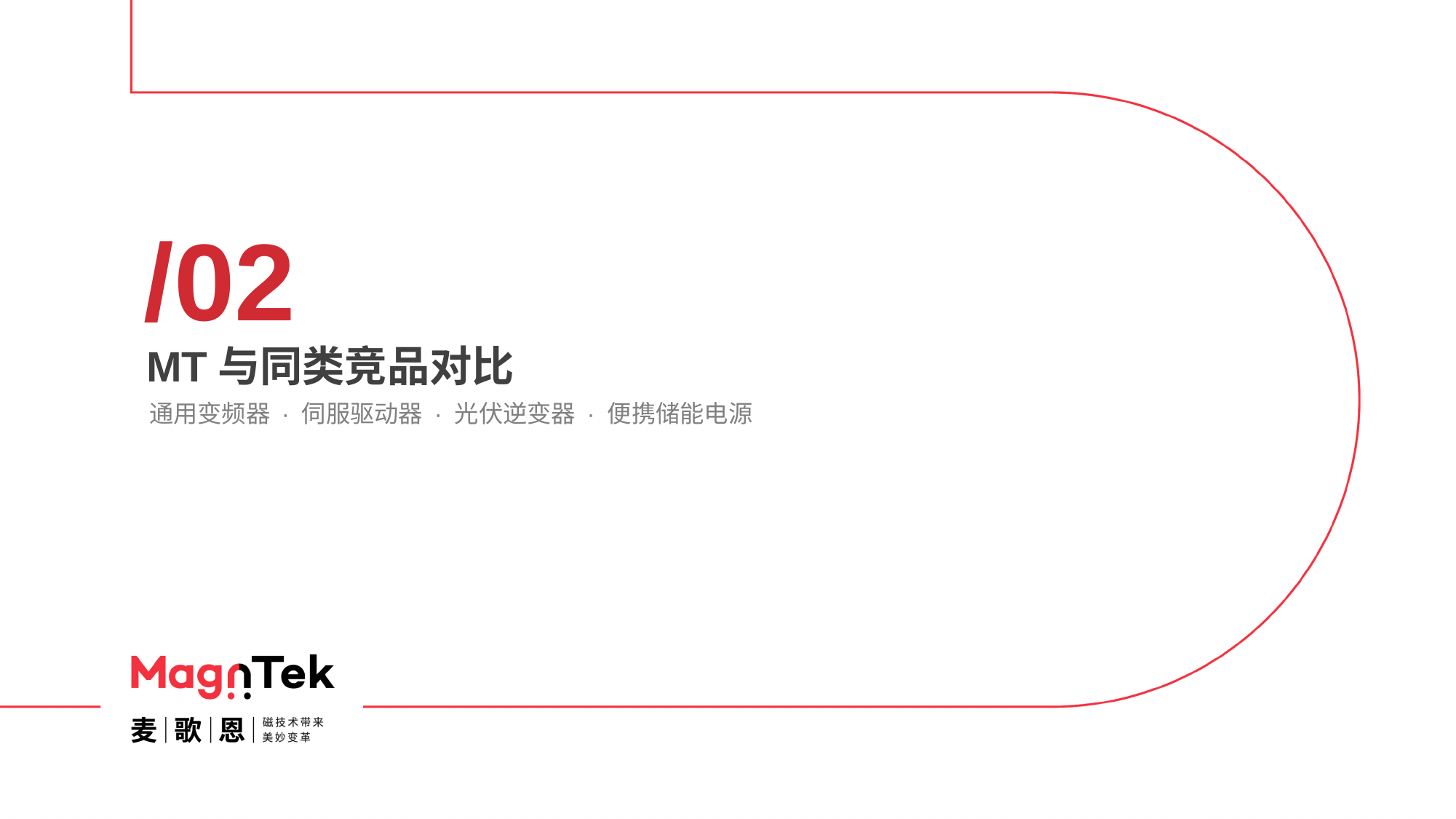

/02
MT与同类竞品对比
通用变频器 · 伺服驱动器 · 光伏逆变器 · 便携储能电源